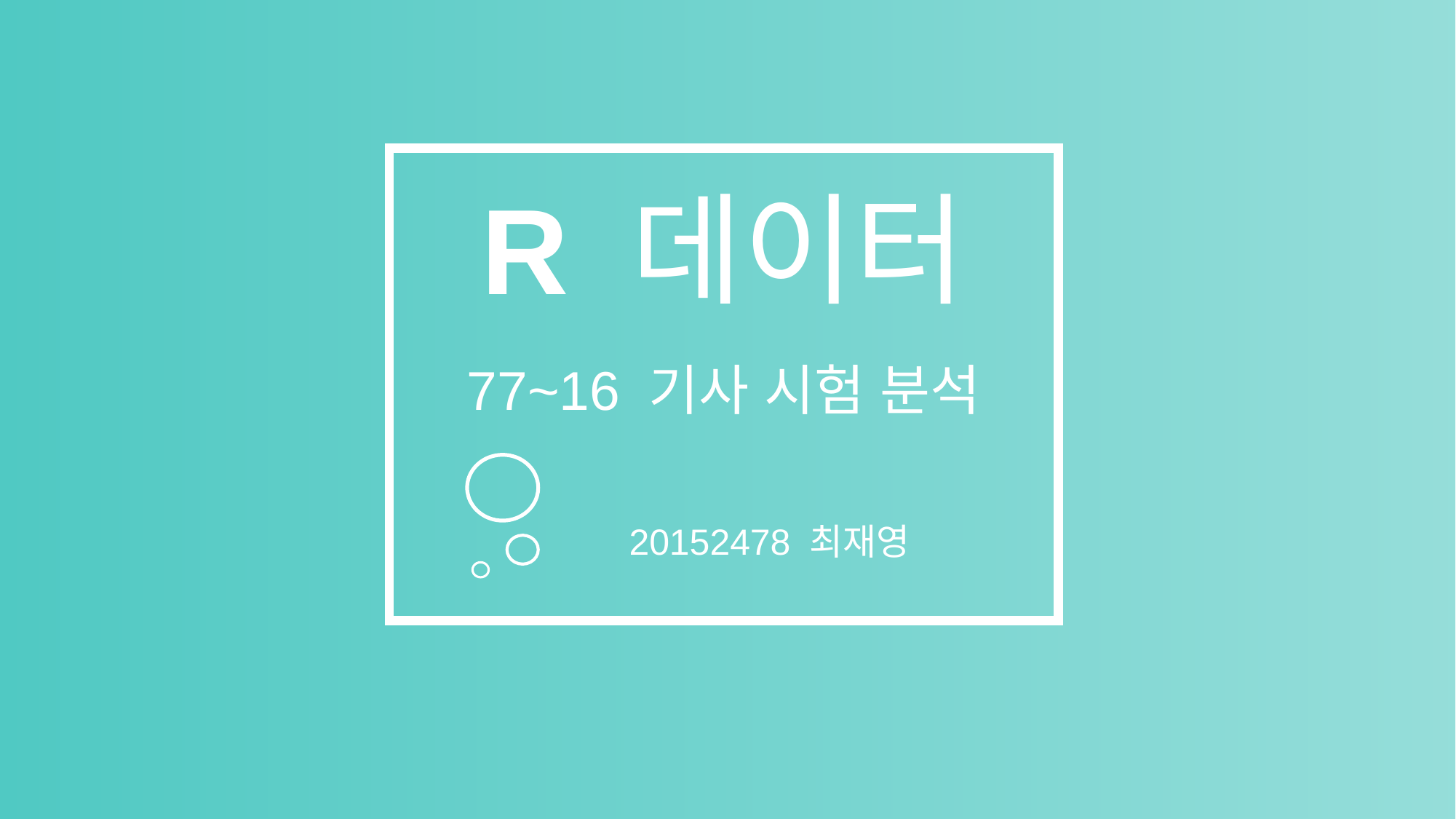

R 데이터

77~16 기사 시험 분석

         20152478 최재영